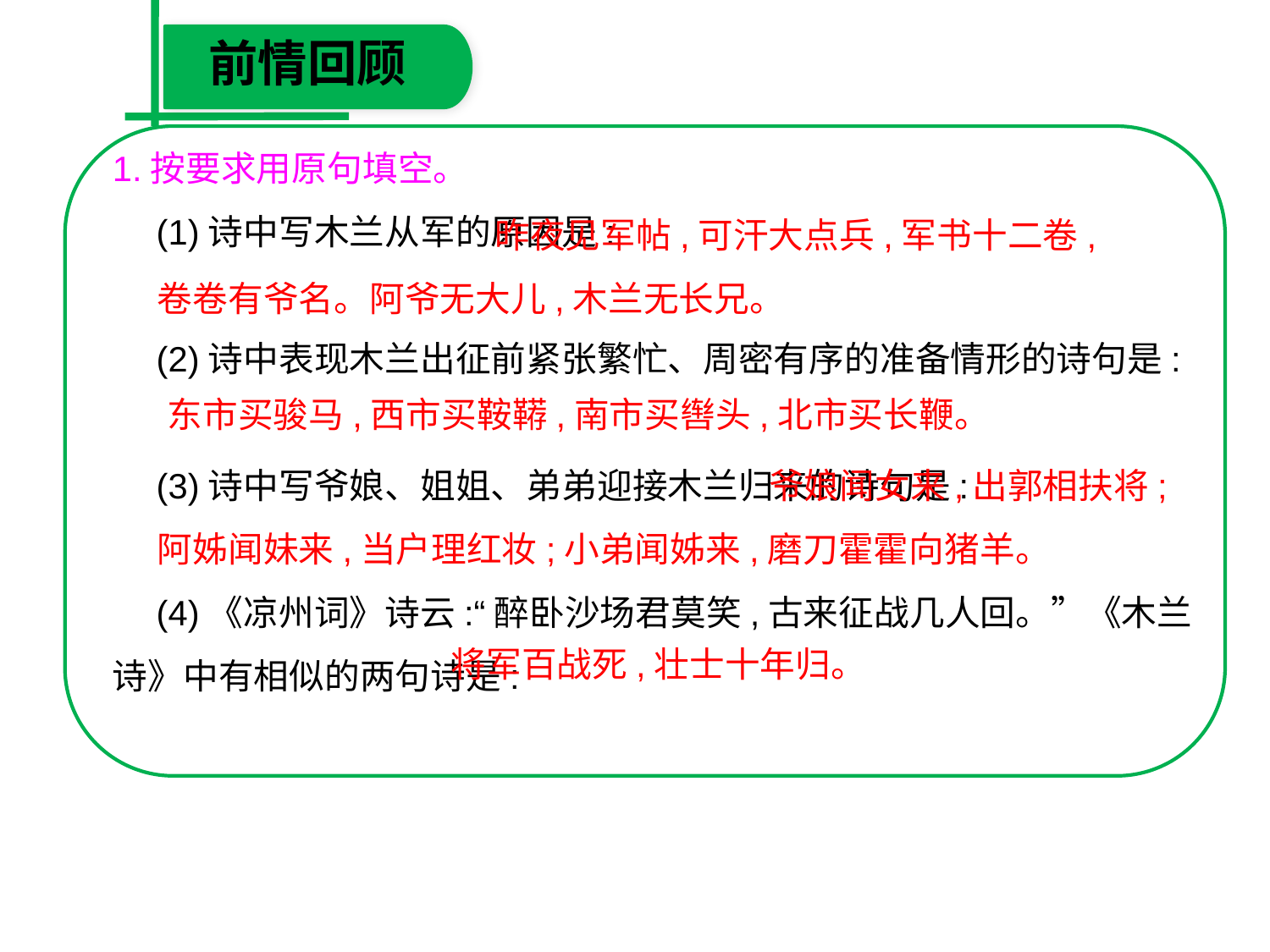

前情回顾
1.按要求用原句填空。
　(1)诗中写木兰从军的原因是:

　(2)诗中表现木兰出征前紧张繁忙、周密有序的准备情形的诗句是:

　(3)诗中写爷娘、姐姐、弟弟迎接木兰归来的诗句是:

　(4)《凉州词》诗云:“醉卧沙场君莫笑,古来征战几人回。”《木兰诗》中有相似的两句诗是:

                                          昨夜见军帖,可汗大点兵,军书十二卷,卷卷有爷名。阿爷无大儿,木兰无长兄。
东市买骏马,西市买鞍鞯,南市买辔头,北市买长鞭。
                                                                             爷娘闻女来,出郭相扶将;阿姊闻妹来,当户理红妆;小弟闻姊来,磨刀霍霍向猪羊。
将军百战死,壮士十年归。